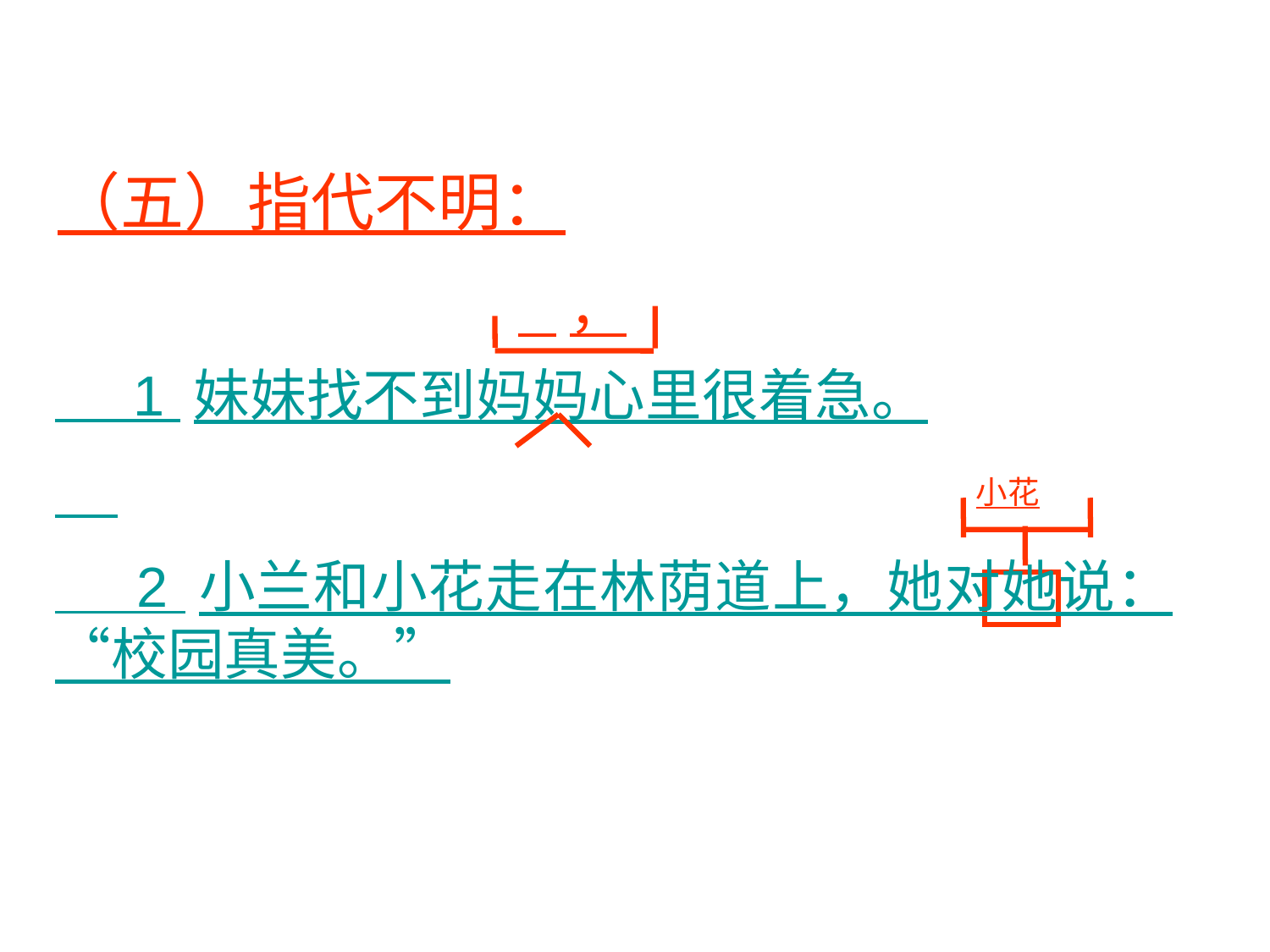

（五）指代不明：
   ，

     1 妹妹找不到妈妈心里很着急。

     2 小兰和小花走在林荫道上，她对她说：“校园真美。”

小花